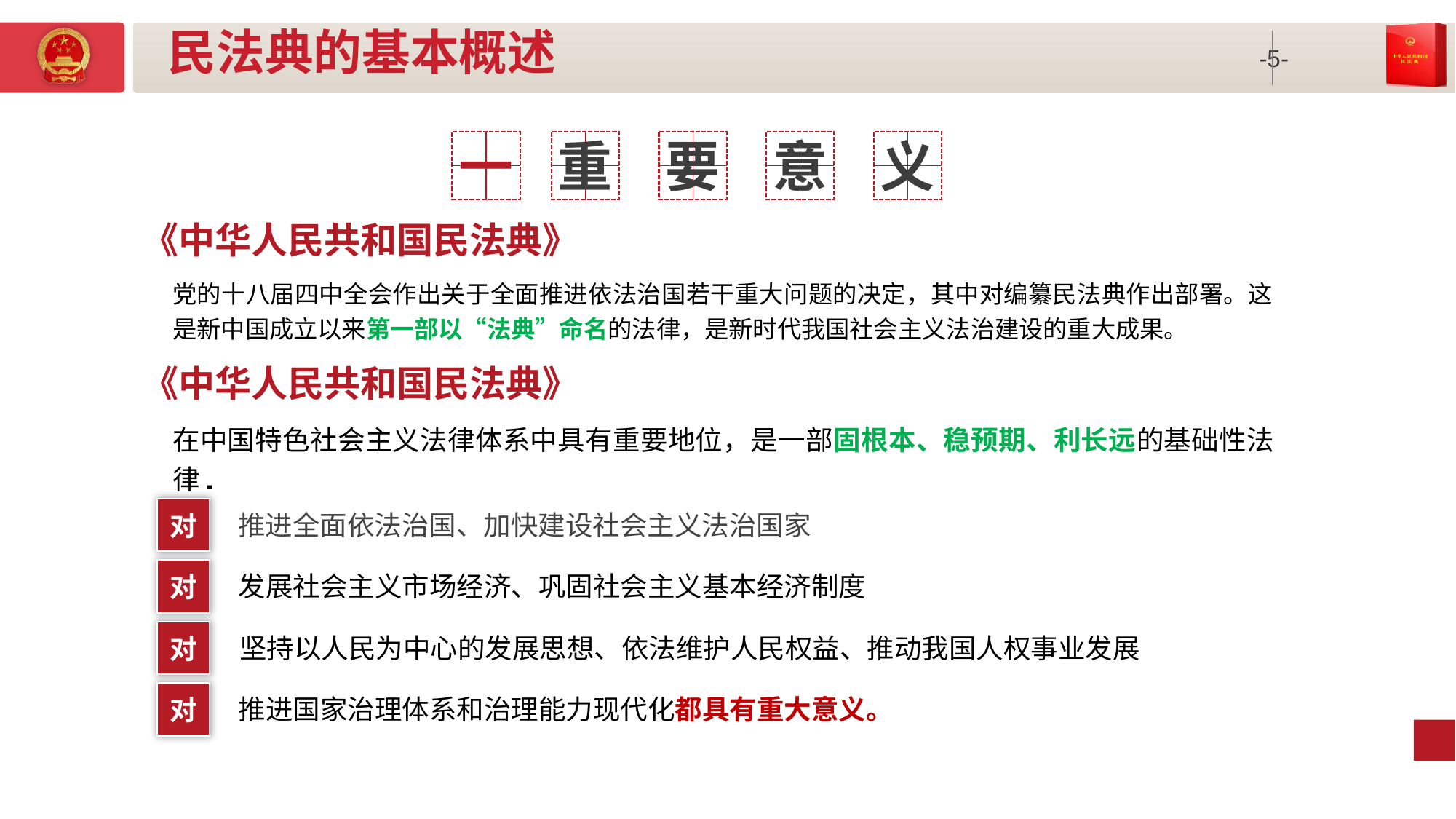

# 民法典的基本概述
一

重

要

意

义

《中华人民共和国民法典》
党的十八届四中全会作出关于全面推进依法治国若干重大问题的决定，其中对编纂民法典作出部署。这是新中国成立以来第一部以“法典”命名的法律，是新时代我国社会主义法治建设的重大成果。
《中华人民共和国民法典》
在中国特色社会主义法律体系中具有重要地位，是一部固根本、稳预期、利长远的基础性法律.
对
推进全面依法治国、加快建设社会主义法治国家
对
发展社会主义市场经济、巩固社会主义基本经济制度
对
坚持以人民为中心的发展思想、依法维护人民权益、推动我国人权事业发展
对
推进国家治理体系和治理能力现代化都具有重大意义。